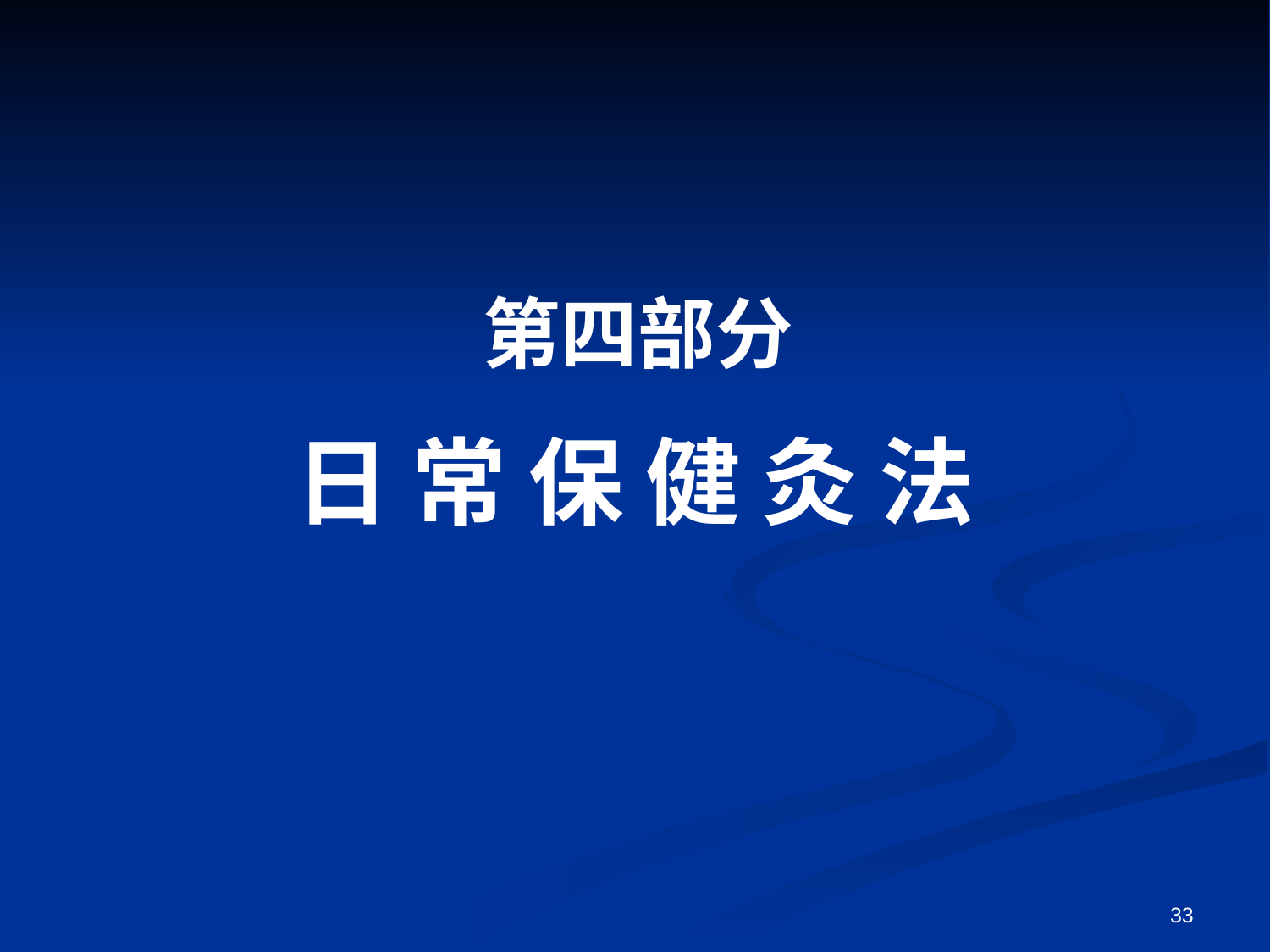

第四部分
日 常 保 健 灸 法
33